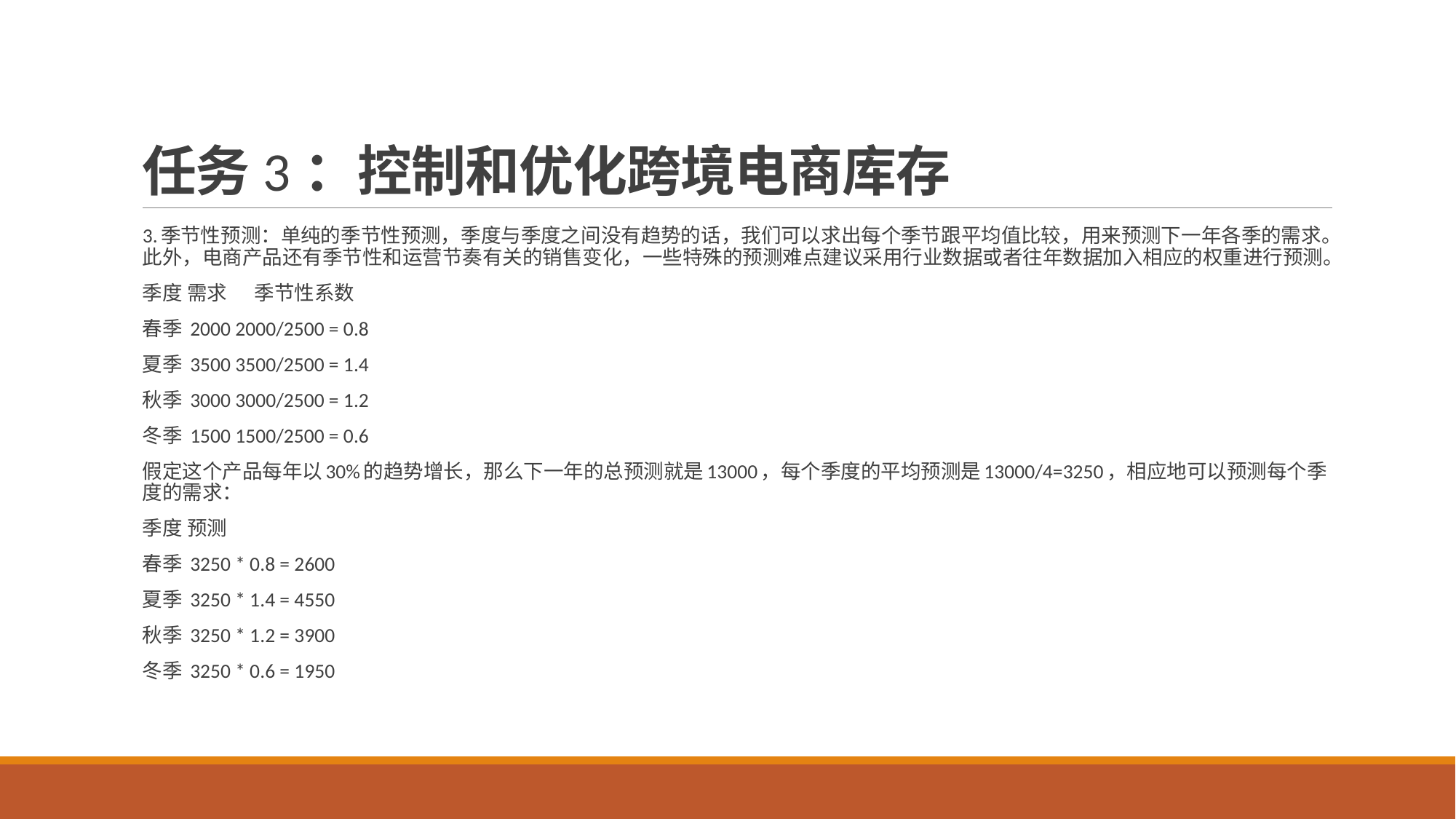

# 任务3：控制和优化跨境电商库存
3.季节性预测：单纯的季节性预测，季度与季度之间没有趋势的话，我们可以求出每个季节跟平均值比较，用来预测下一年各季的需求。此外，电商产品还有季节性和运营节奏有关的销售变化，一些特殊的预测难点建议采用行业数据或者往年数据加入相应的权重进行预测。
季度 需求      季节性系数
春季 2000 2000/2500 = 0.8
夏季 3500 3500/2500 = 1.4
秋季 3000 3000/2500 = 1.2
冬季 1500 1500/2500 = 0.6
假定这个产品每年以30%的趋势增长，那么下一年的总预测就是13000，每个季度的平均预测是13000/4=3250，相应地可以预测每个季度的需求：
季度 预测
春季 3250 * 0.8 = 2600
夏季 3250 * 1.4 = 4550
秋季 3250 * 1.2 = 3900
冬季 3250 * 0.6 = 1950